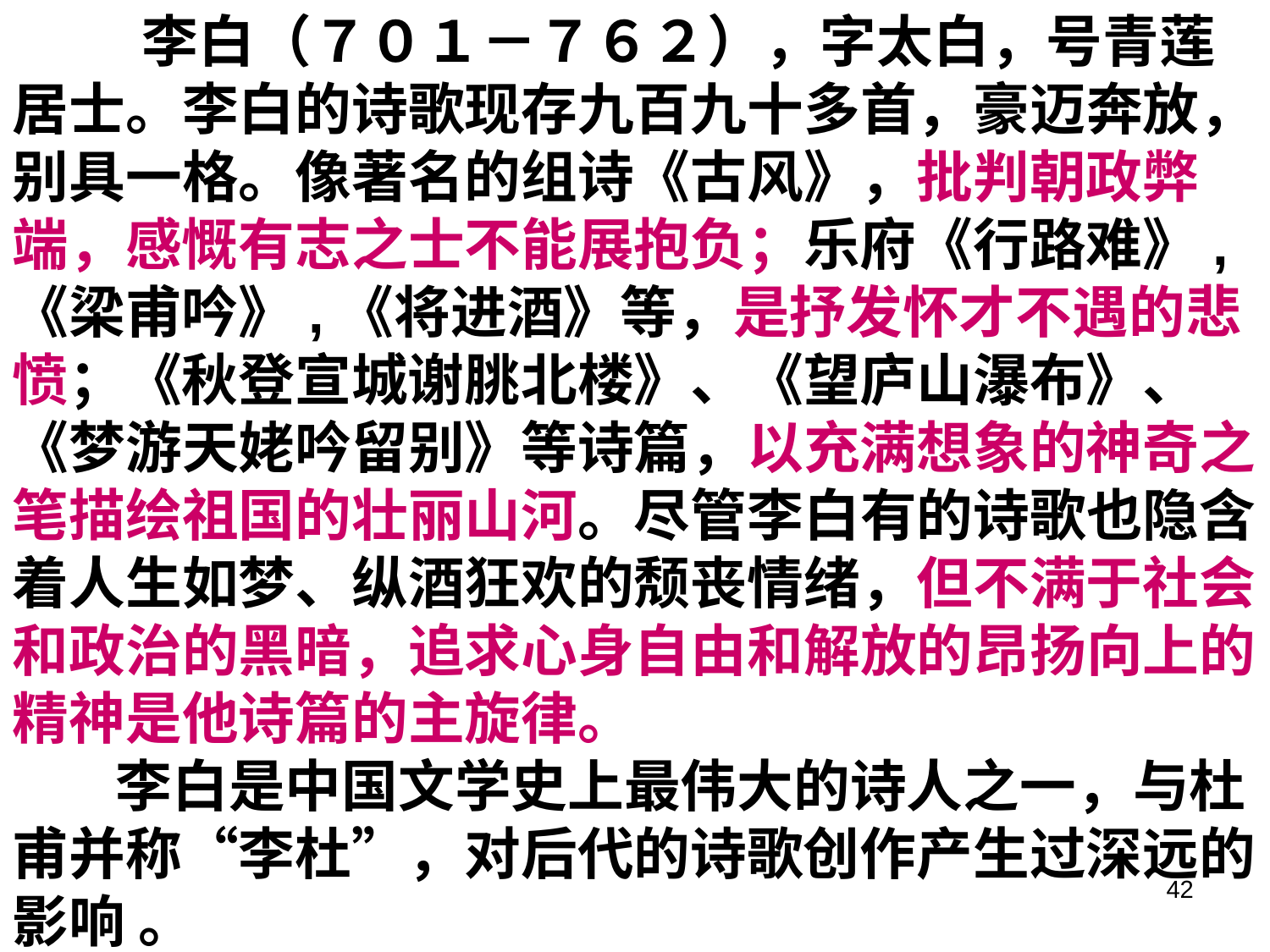

李白（７０１－７６２），字太白，号青莲居士。李白的诗歌现存九百九十多首，豪迈奔放，别具一格。像著名的组诗《古风》，批判朝政弊端，感慨有志之士不能展抱负；乐府《行路难》,《梁甫吟》,《将进酒》等，是抒发怀才不遇的悲愤；《秋登宣城谢朓北楼》、《望庐山瀑布》、《梦游天姥吟留别》等诗篇，以充满想象的神奇之笔描绘祖国的壮丽山河。尽管李白有的诗歌也隐含着人生如梦、纵酒狂欢的颓丧情绪，但不满于社会和政治的黑暗，追求心身自由和解放的昂扬向上的精神是他诗篇的主旋律。
        李白是中国文学史上最伟大的诗人之一，与杜甫并称“李杜”，对后代的诗歌创作产生过深远的影响 。
42